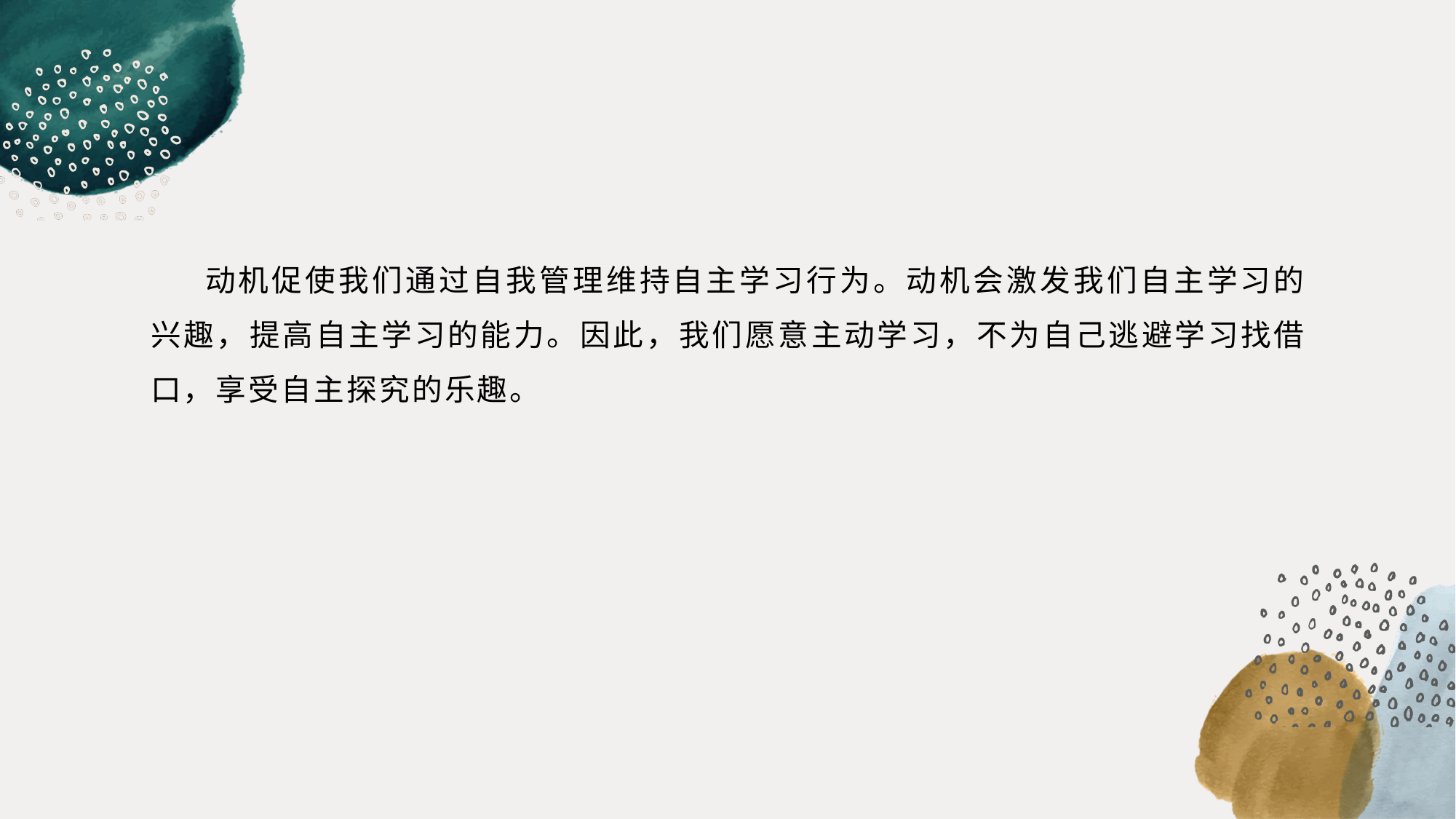

动机促使我们通过自我管理维持自主学习行为。动机会激发我们自主学习的兴趣，提高自主学习的能力。因此，我们愿意主动学习，不为自己逃避学习找借口，享受自主探究的乐趣。